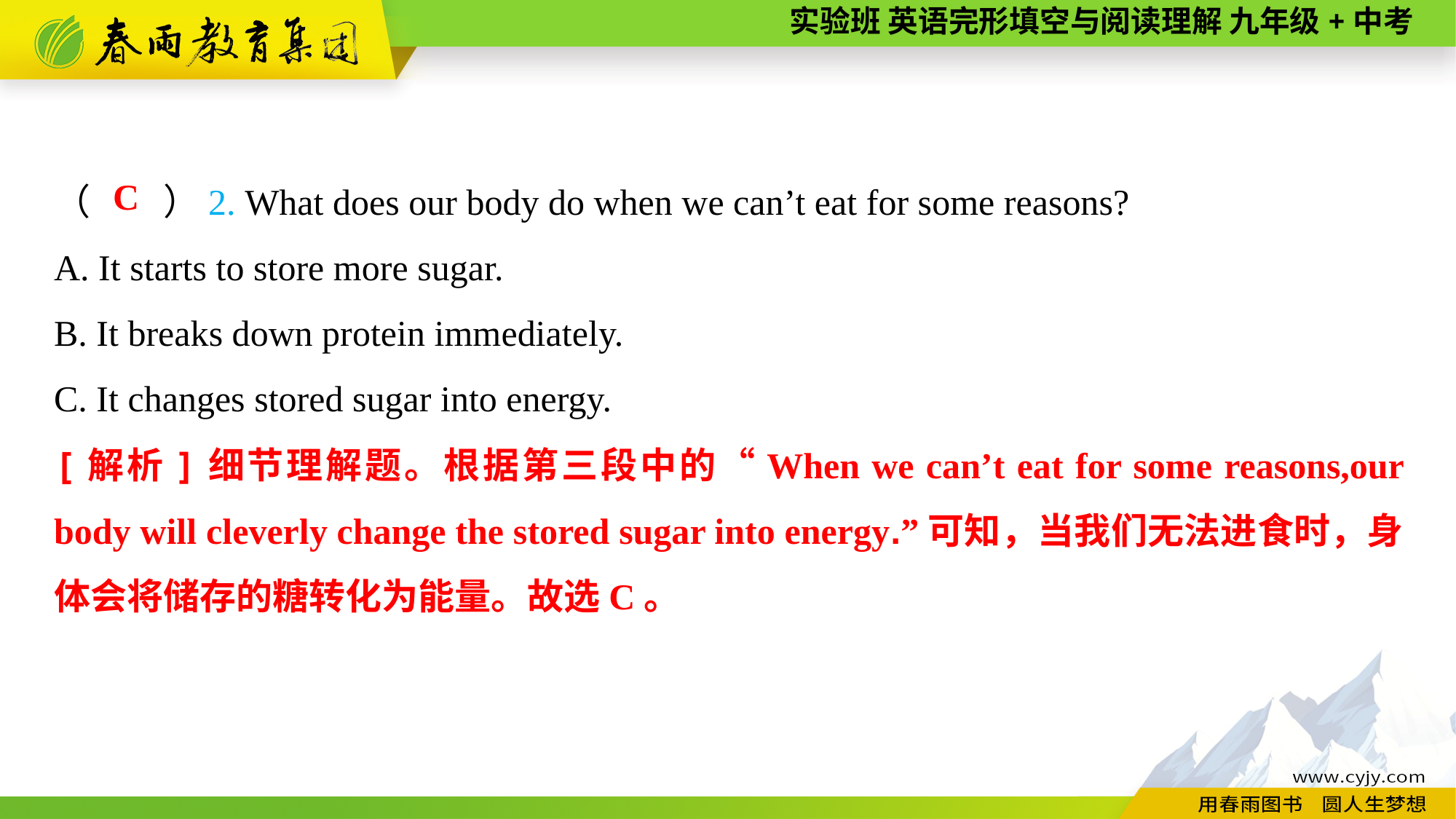

（　　）2. What does our body do when we can’t eat for some reasons?
A. It starts to store more sugar.
B. It breaks down protein immediately.
C. It changes stored sugar into energy.
C
[解析]细节理解题。根据第三段中的“When we can’t eat for some reasons,our body will cleverly change the stored sugar into energy.”可知，当我们无法进食时，身体会将储存的糖转化为能量。故选C。